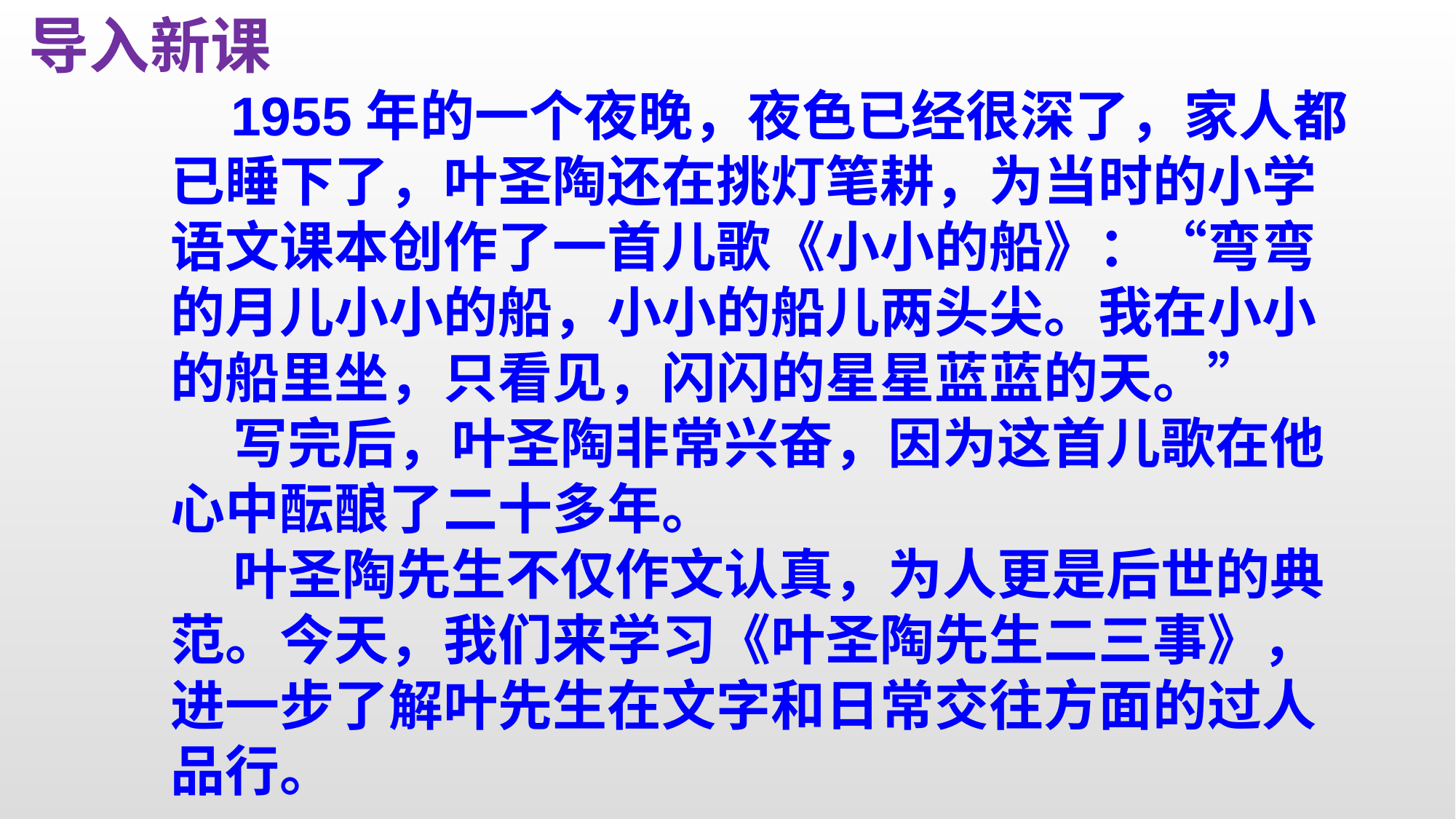

导入新课
    1955年的一个夜晚，夜色已经很深了，家人都已睡下了，叶圣陶还在挑灯笔耕，为当时的小学语文课本创作了一首儿歌《小小的船》：“弯弯的月儿小小的船，小小的船儿两头尖。我在小小的船里坐，只看见，闪闪的星星蓝蓝的天。”
    写完后，叶圣陶非常兴奋，因为这首儿歌在他心中酝酿了二十多年。
    叶圣陶先生不仅作文认真，为人更是后世的典范。今天，我们来学习《叶圣陶先生二三事》，进一步了解叶先生在文字和日常交往方面的过人品行。